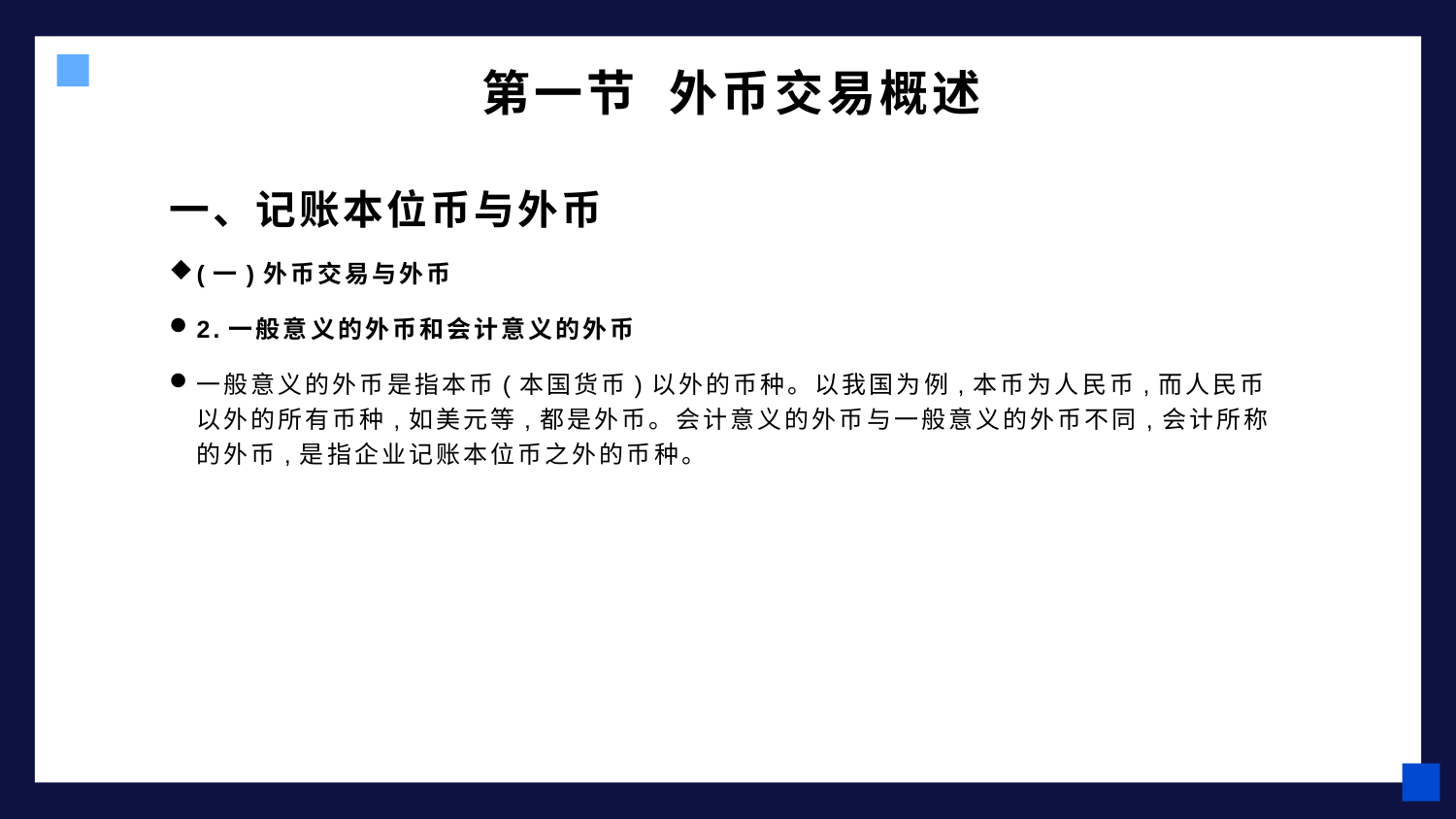

# 第一节  外币交易概述
一、记账本位币与外币
(一)外币交易与外币
2.一般意义的外币和会计意义的外币
一般意义的外币是指本币(本国货币)以外的币种。以我国为例,本币为人民币,而人民币以外的所有币种,如美元等,都是外币。会计意义的外币与一般意义的外币不同,会计所称的外币,是指企业记账本位币之外的币种。